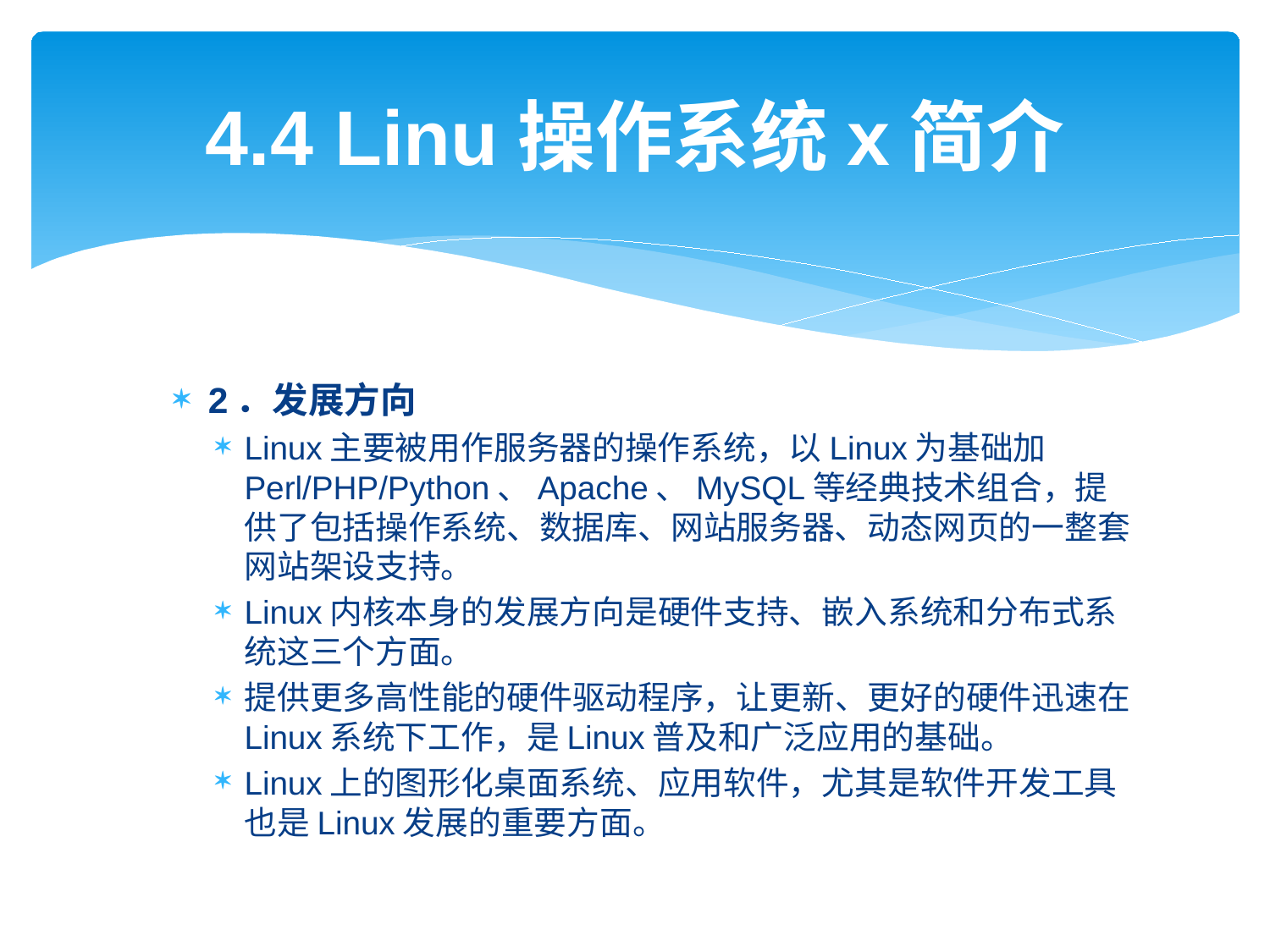

# 4.4 Linu操作系统x简介
2．发展方向
Linux主要被用作服务器的操作系统，以Linux为基础加Perl/PHP/Python、Apache、MySQL等经典技术组合，提供了包括操作系统、数据库、网站服务器、动态网页的一整套网站架设支持。
Linux内核本身的发展方向是硬件支持、嵌入系统和分布式系统这三个方面。
提供更多高性能的硬件驱动程序，让更新、更好的硬件迅速在Linux系统下工作，是Linux普及和广泛应用的基础。
Linux上的图形化桌面系统、应用软件，尤其是软件开发工具也是Linux发展的重要方面。